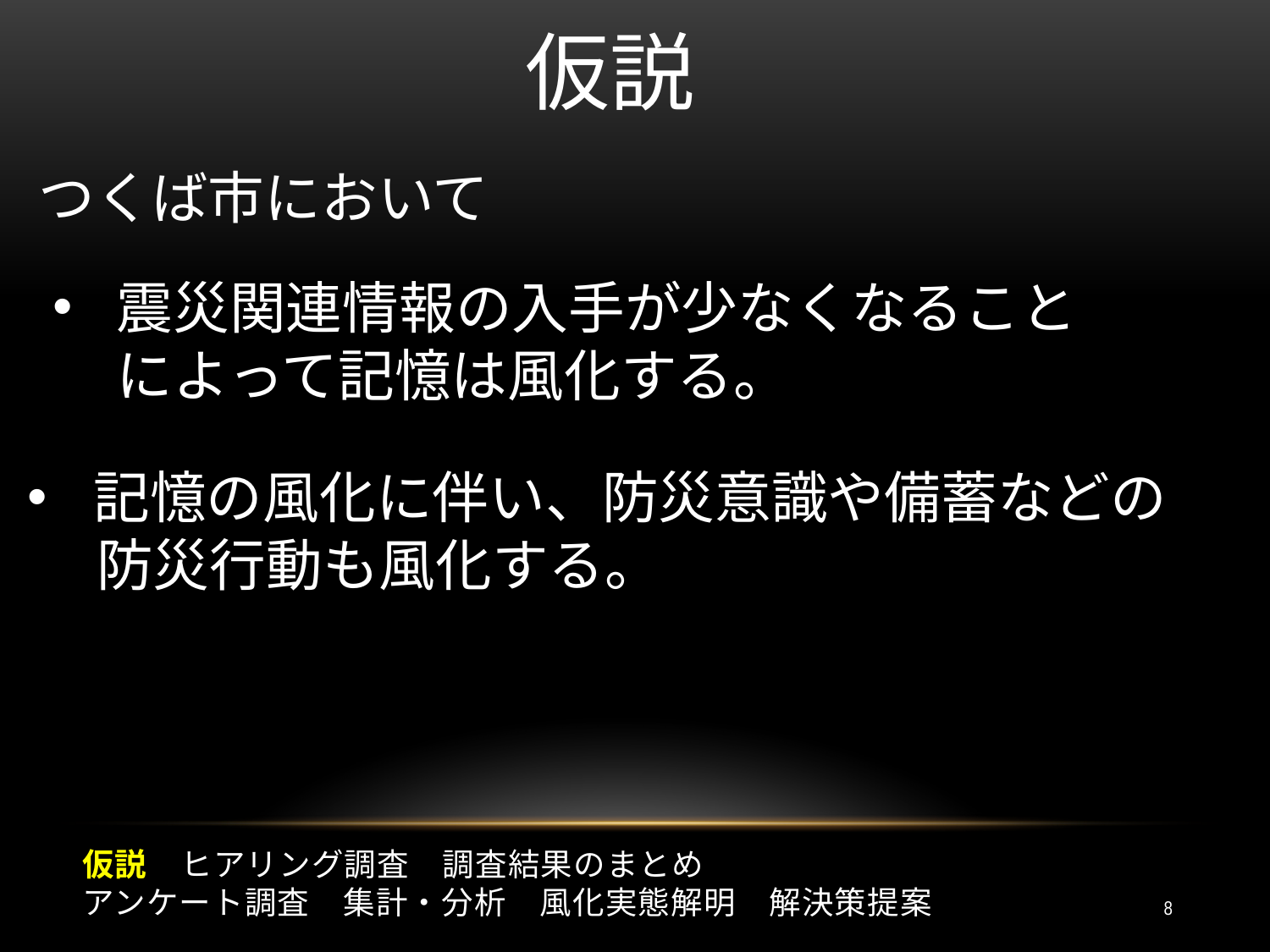

# 仮説
つくば市において
震災関連情報の入手が少なくなることによって記憶は風化する。
 記憶の風化に伴い、防災意識や備蓄などの
　 防災行動も風化する。
仮説　ヒアリング調査　調査結果のまとめ
アンケート調査　集計・分析　風化実態解明　解決策提案
8